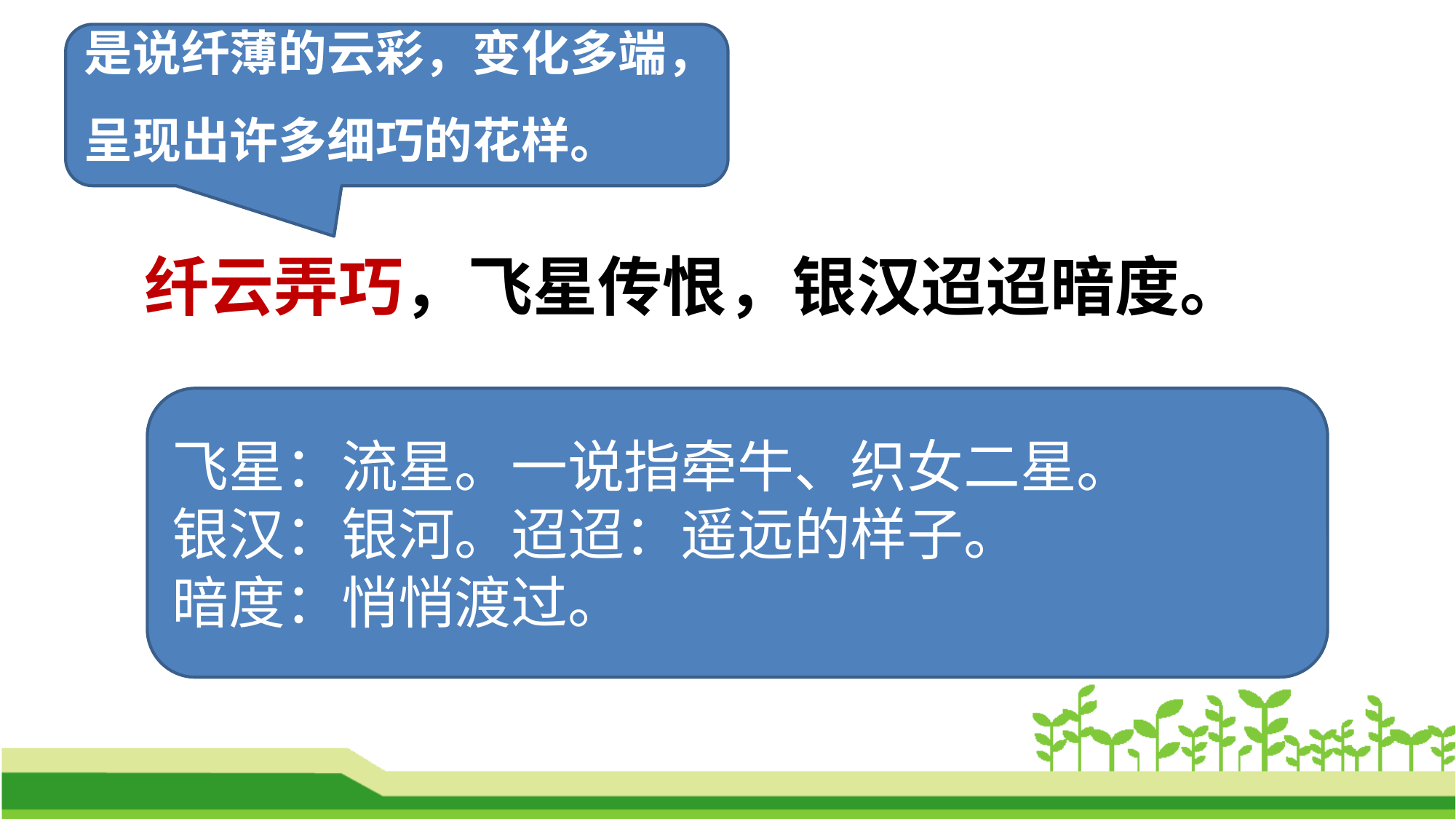

是说纤薄的云彩，变化多端，呈现出许多细巧的花样。

纤云弄巧，飞星传恨，银汉迢迢暗度。
飞星：流星。一说指牵牛、织女二星。
银汉：银河。迢迢：遥远的样子。
暗度：悄悄渡过。